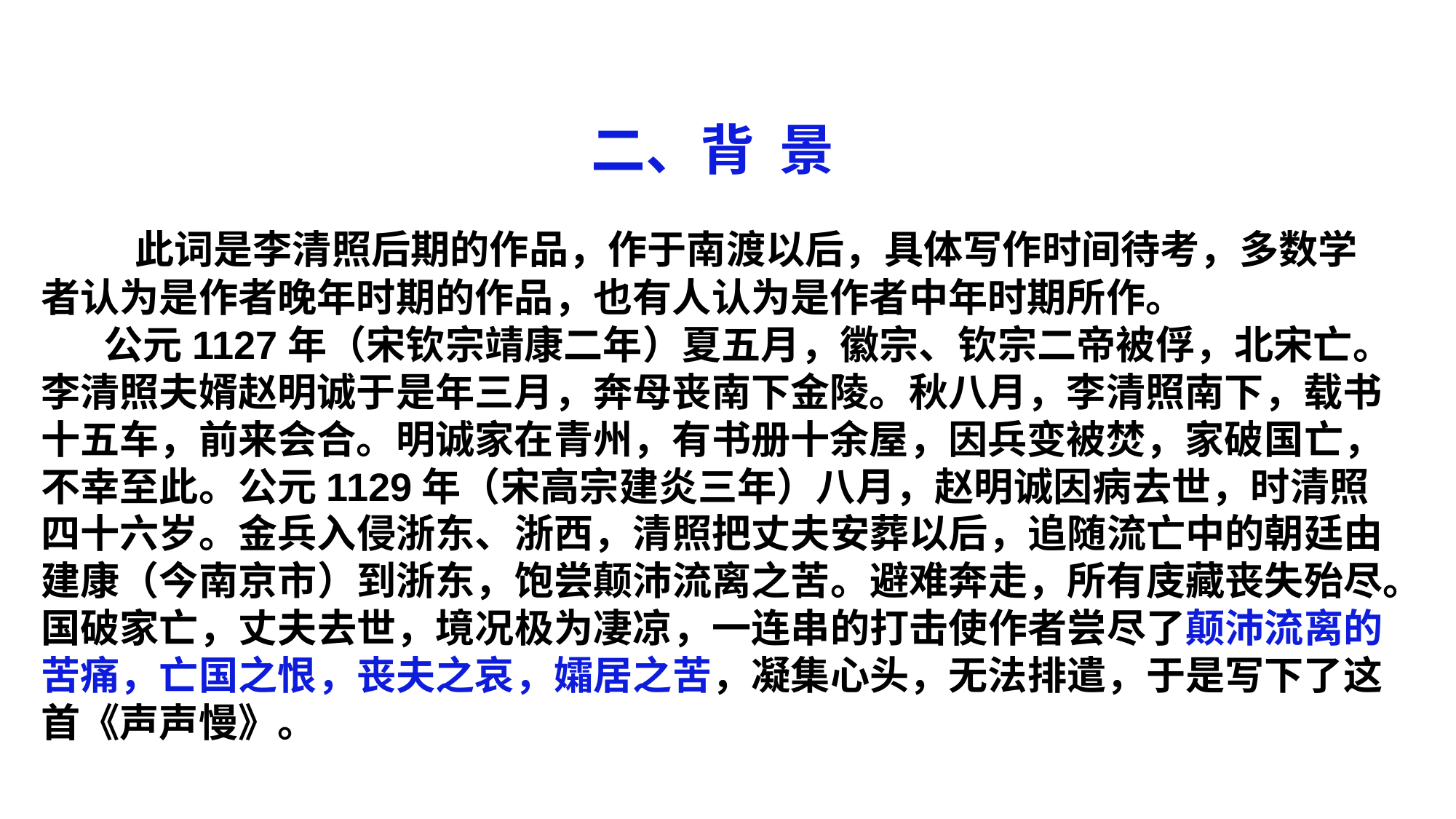

二、背  景
        此词是李清照后期的作品，作于南渡以后，具体写作时间待考，多数学者认为是作者晚年时期的作品，也有人认为是作者中年时期所作。
      公元1127年（宋钦宗靖康二年）夏五月，徽宗、钦宗二帝被俘，北宋亡。李清照夫婿赵明诚于是年三月，奔母丧南下金陵。秋八月，李清照南下，载书十五车，前来会合。明诚家在青州，有书册十余屋，因兵变被焚，家破国亡，不幸至此。公元1129年（宋高宗建炎三年）八月，赵明诚因病去世，时清照四十六岁。金兵入侵浙东、浙西，清照把丈夫安葬以后，追随流亡中的朝廷由建康（今南京市）到浙东，饱尝颠沛流离之苦。避难奔走，所有庋藏丧失殆尽。国破家亡，丈夫去世，境况极为凄凉，一连串的打击使作者尝尽了颠沛流离的苦痛，亡国之恨，丧夫之哀，孀居之苦，凝集心头，无法排遣，于是写下了这首《声声慢》。